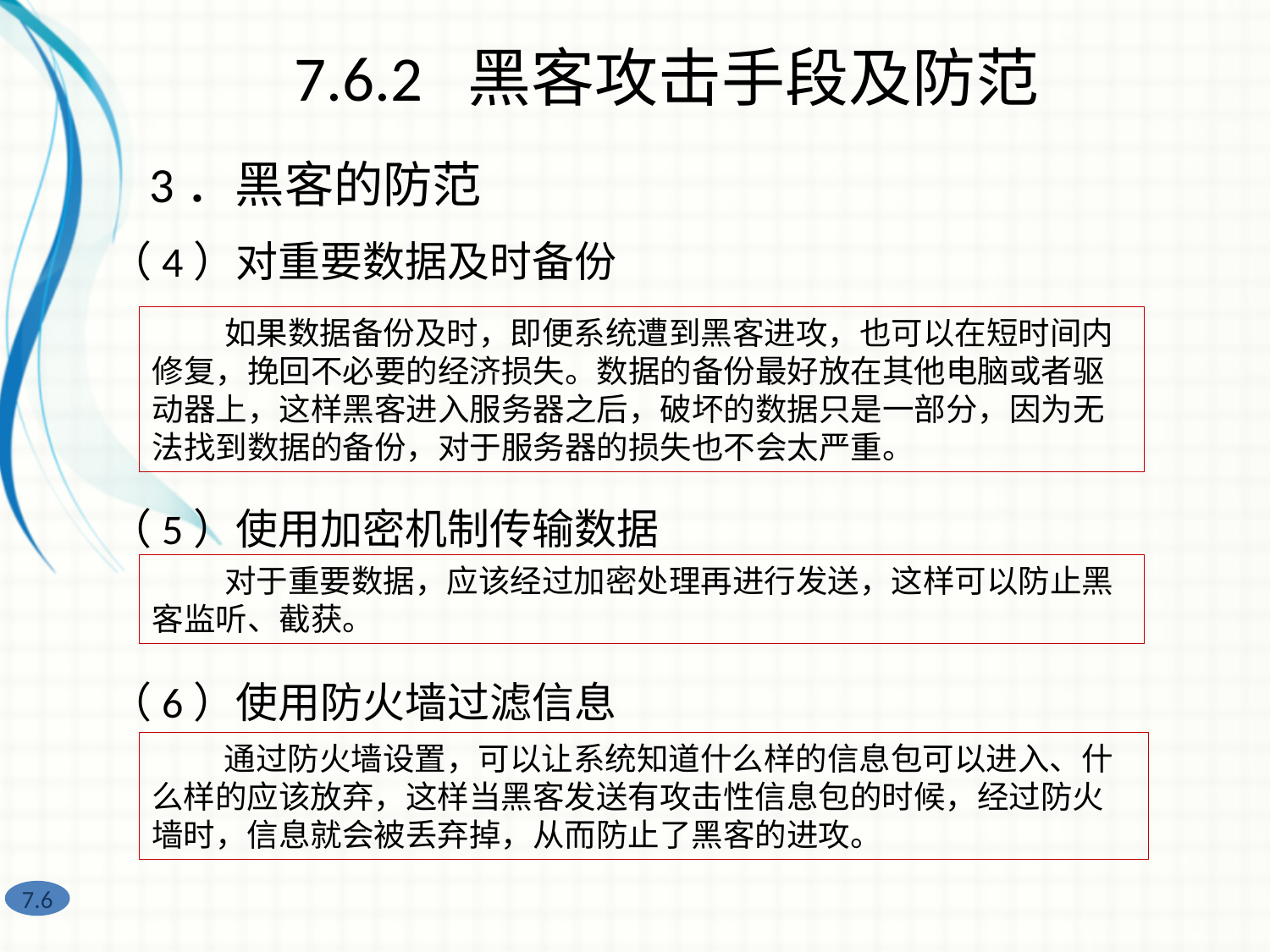

7.6.2  黑客攻击手段及防范
3．黑客的防范
（4）对重要数据及时备份
         如果数据备份及时，即便系统遭到黑客进攻，也可以在短时间内修复，挽回不必要的经济损失。数据的备份最好放在其他电脑或者驱动器上，这样黑客进入服务器之后，破坏的数据只是一部分，因为无法找到数据的备份，对于服务器的损失也不会太严重。
（5）使用加密机制传输数据
         对于重要数据，应该经过加密处理再进行发送，这样可以防止黑客监听、截获。
（6）使用防火墙过滤信息
         通过防火墙设置，可以让系统知道什么样的信息包可以进入、什么样的应该放弃，这样当黑客发送有攻击性信息包的时候，经过防火墙时，信息就会被丢弃掉，从而防止了黑客的进攻。